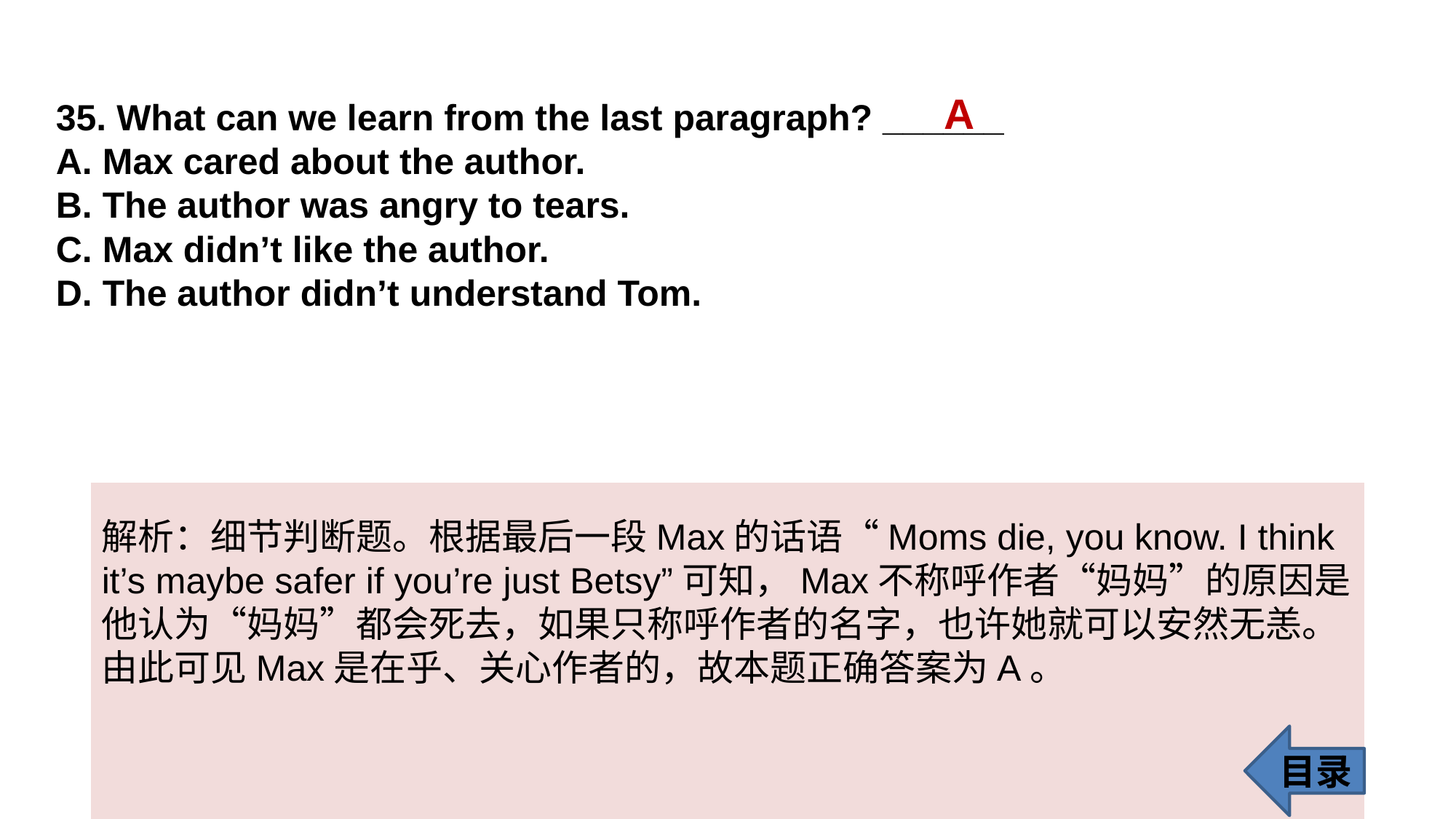

A
35. What can we learn from the last paragraph? ______
A. Max cared about the author.
B. The author was angry to tears.
C. Max didn’t like the author.
D. The author didn’t understand Tom.

解析：细节判断题。根据最后一段Max的话语“Moms die, you know. I think it’s maybe safer if you’re just Betsy”可知，Max不称呼作者“妈妈”的原因是他认为“妈妈”都会死去，如果只称呼作者的名字，也许她就可以安然无恙。由此可见Max是在乎、关心作者的，故本题正确答案为A。
目录
37